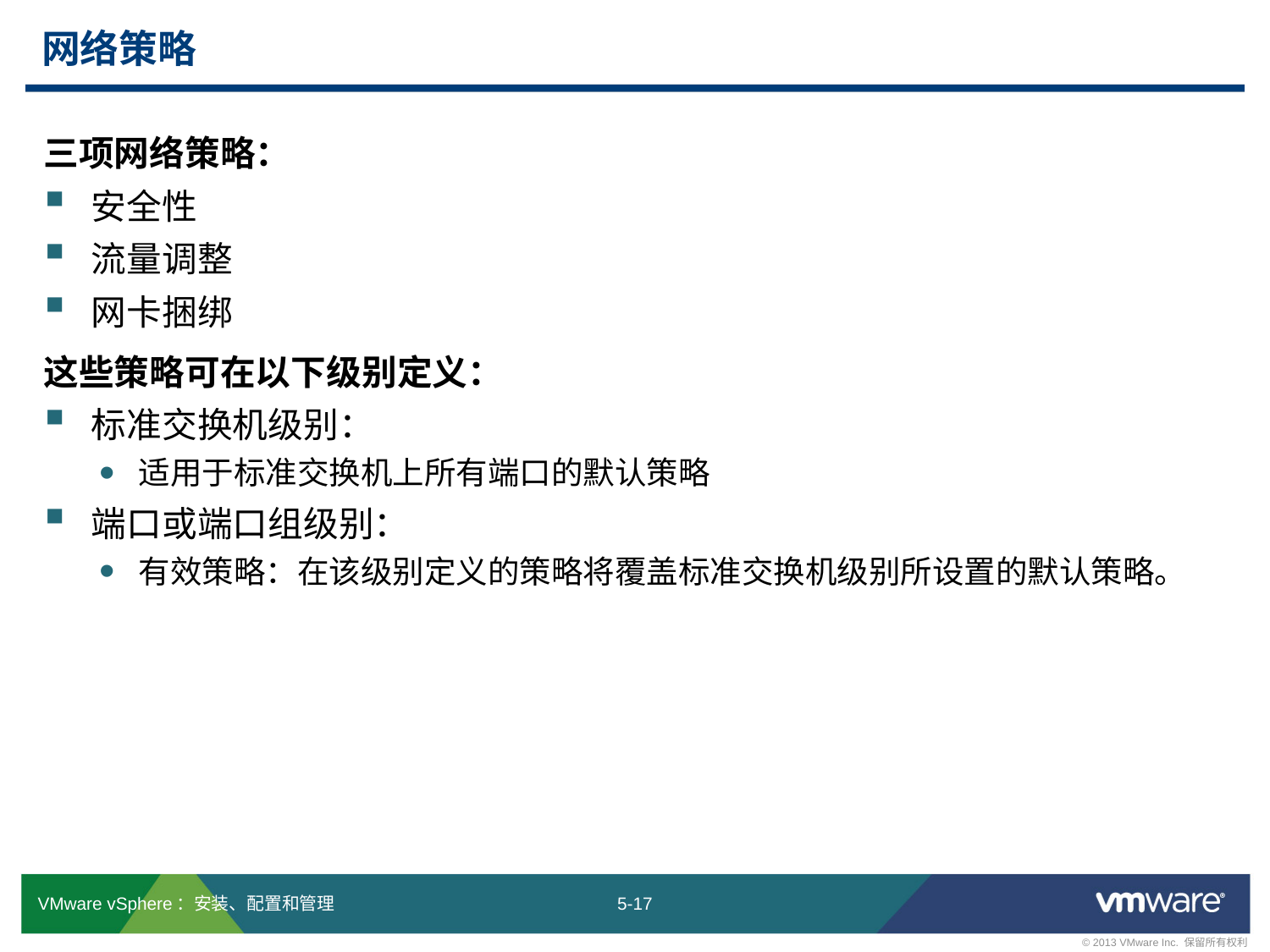

# 网络策略
三项网络策略：
安全性
流量调整
网卡捆绑
这些策略可在以下级别定义：
标准交换机级别：
适用于标准交换机上所有端口的默认策略
端口或端口组级别：
有效策略：在该级别定义的策略将覆盖标准交换机级别所设置的默认策略。